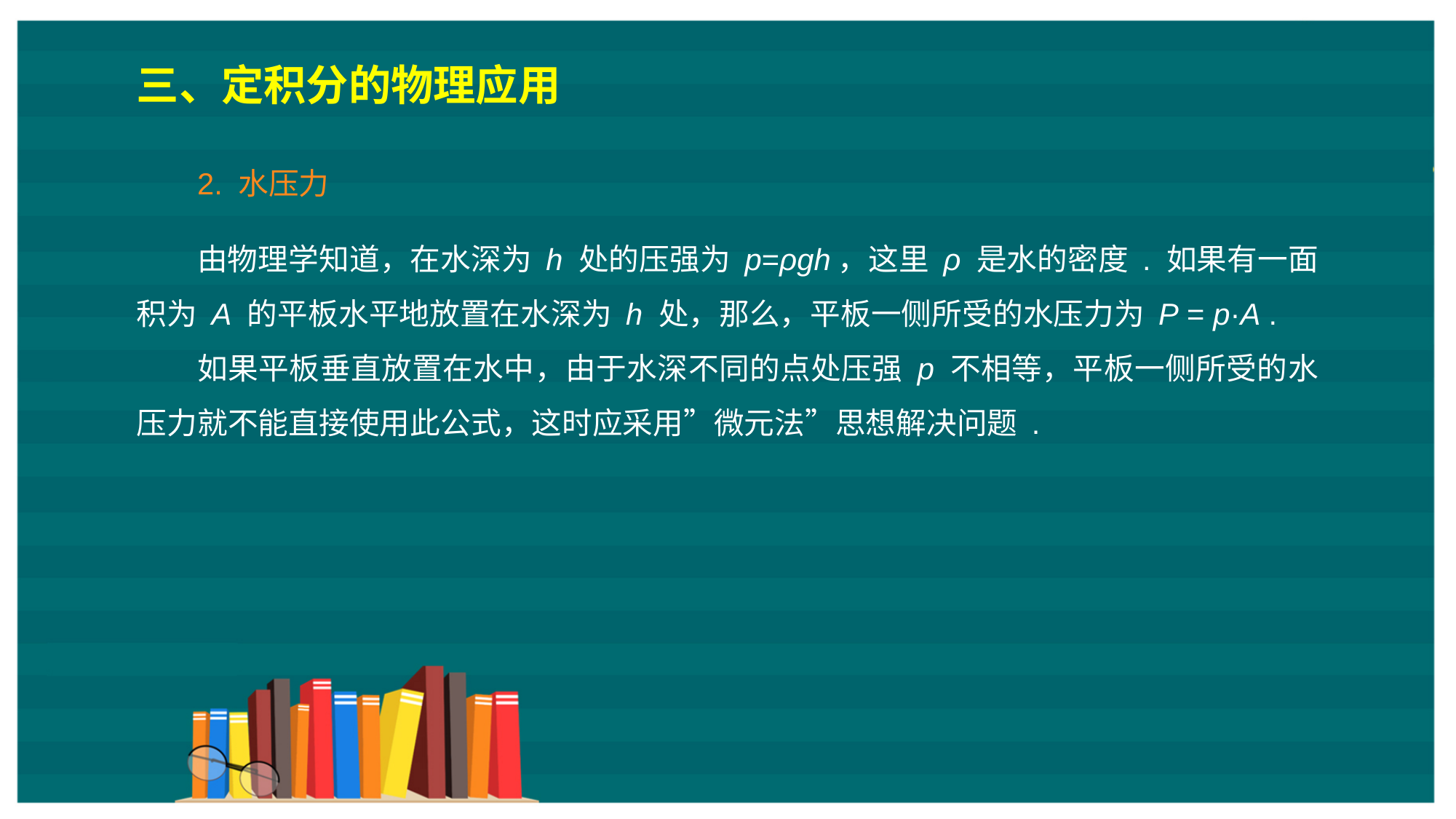

三、定积分的物理应用
2. 水压力
由物理学知道，在水深为 h 处的压强为 p=ρgh，这里 ρ 是水的密度 . 如果有一面积为 A 的平板水平地放置在水深为 h 处，那么，平板一侧所受的水压力为 P = p·A .
如果平板垂直放置在水中，由于水深不同的点处压强 p 不相等，平板一侧所受的水压力就不能直接使用此公式，这时应采用”微元法”思想解决问题 .